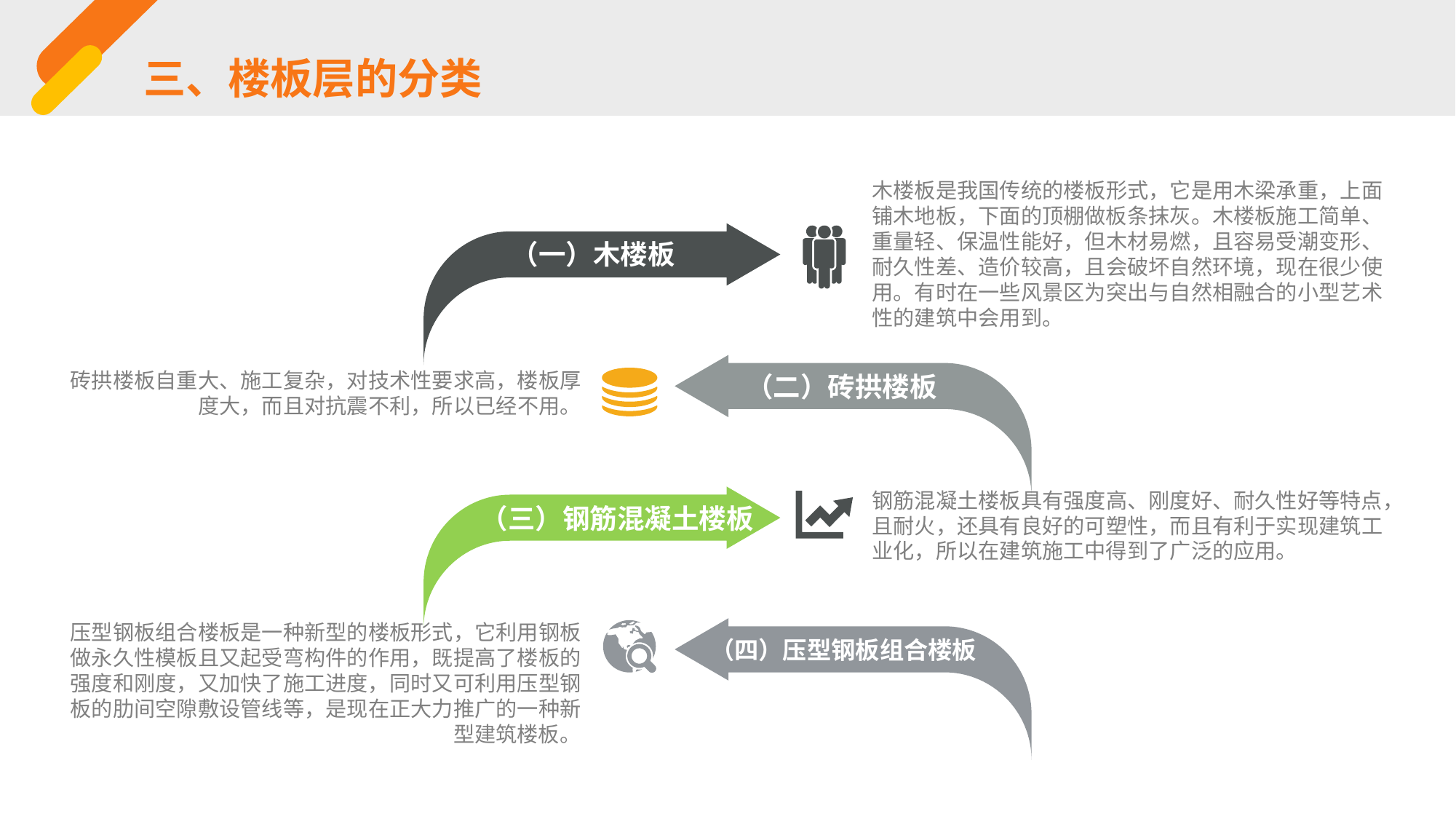

三、楼板层的分类
木楼板是我国传统的楼板形式，它是用木梁承重，上面铺木地板，下面的顶棚做板条抹灰。木楼板施工简单、重量轻、保温性能好，但木材易燃，且容易受潮变形、耐久性差、造价较高，且会破坏自然环境，现在很少使用。有时在一些风景区为突出与自然相融合的小型艺术性的建筑中会用到。

（一）木楼板

砖拱楼板自重大、施工复杂，对技术性要求高，楼板厚度大，而且对抗震不利，所以已经不用。

（二）砖拱楼板
钢筋混凝土楼板具有强度高、刚度好、耐久性好等特点，且耐火，还具有良好的可塑性，而且有利于实现建筑工业化，所以在建筑施工中得到了广泛的应用。

（三）钢筋混凝土楼板

压型钢板组合楼板是一种新型的楼板形式，它利用钢板做永久性模板且又起受弯构件的作用，既提高了楼板的强度和刚度，又加快了施工进度，同时又可利用压型钢板的肋间空隙敷设管线等，是现在正大力推广的一种新型建筑楼板。

（四）压型钢板组合楼板